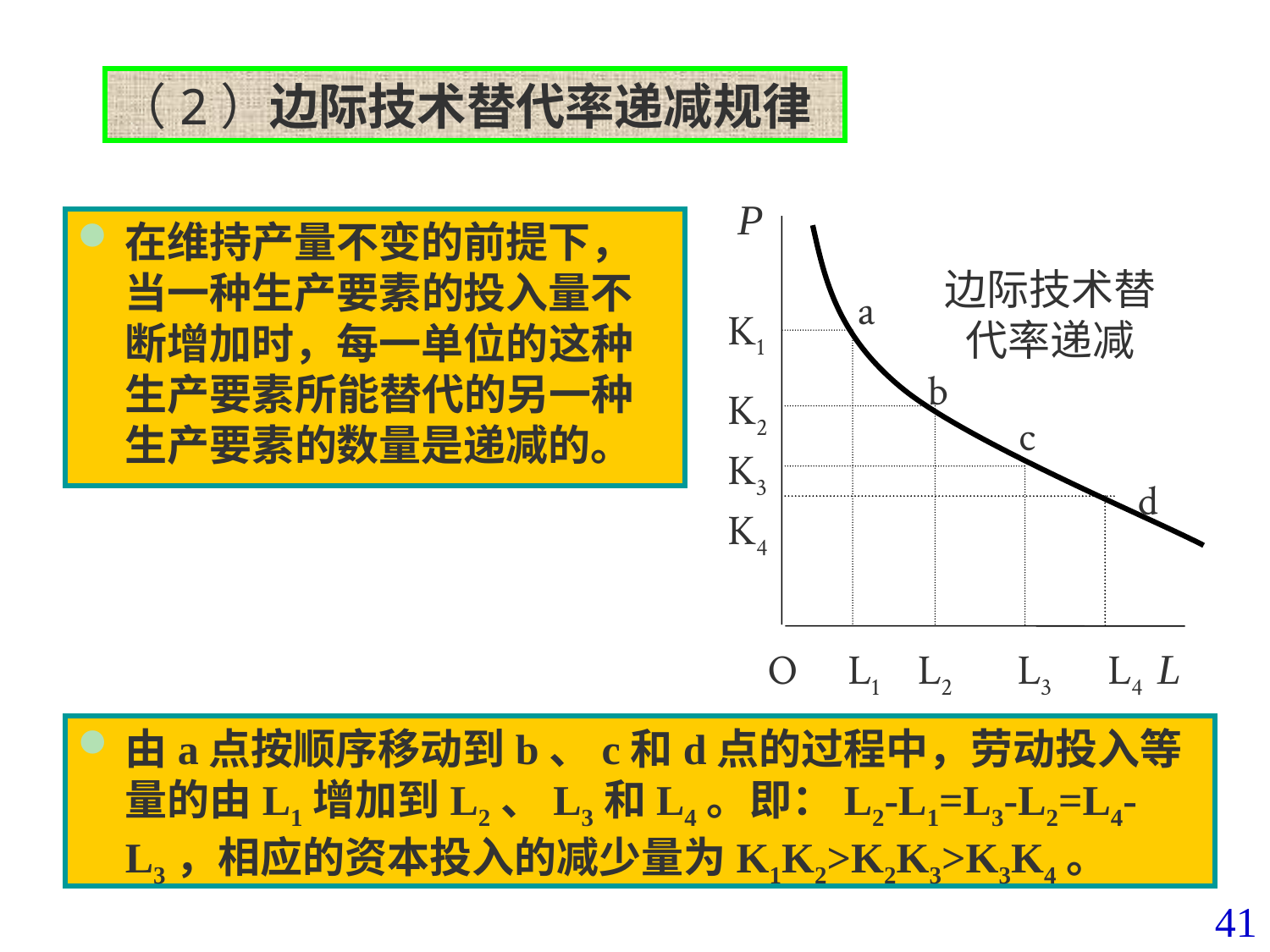

（2）边际技术替代率递减规律
P
在维持产量不变的前提下，当一种生产要素的投入量不断增加时，每一单位的这种生产要素所能替代的另一种生产要素的数量是递减的。

边际技术替代率递减
a
K1

b
K2
c

K3

d
K4

O
L1
L2
L3
L4
L
由a点按顺序移动到b、c和d点的过程中，劳动投入等量的由L1增加到L2、L3和L4。即：L2-L1=L3-L2=L4-L3，相应的资本投入的减少量为K1K2>K2K3>K3K4。
41